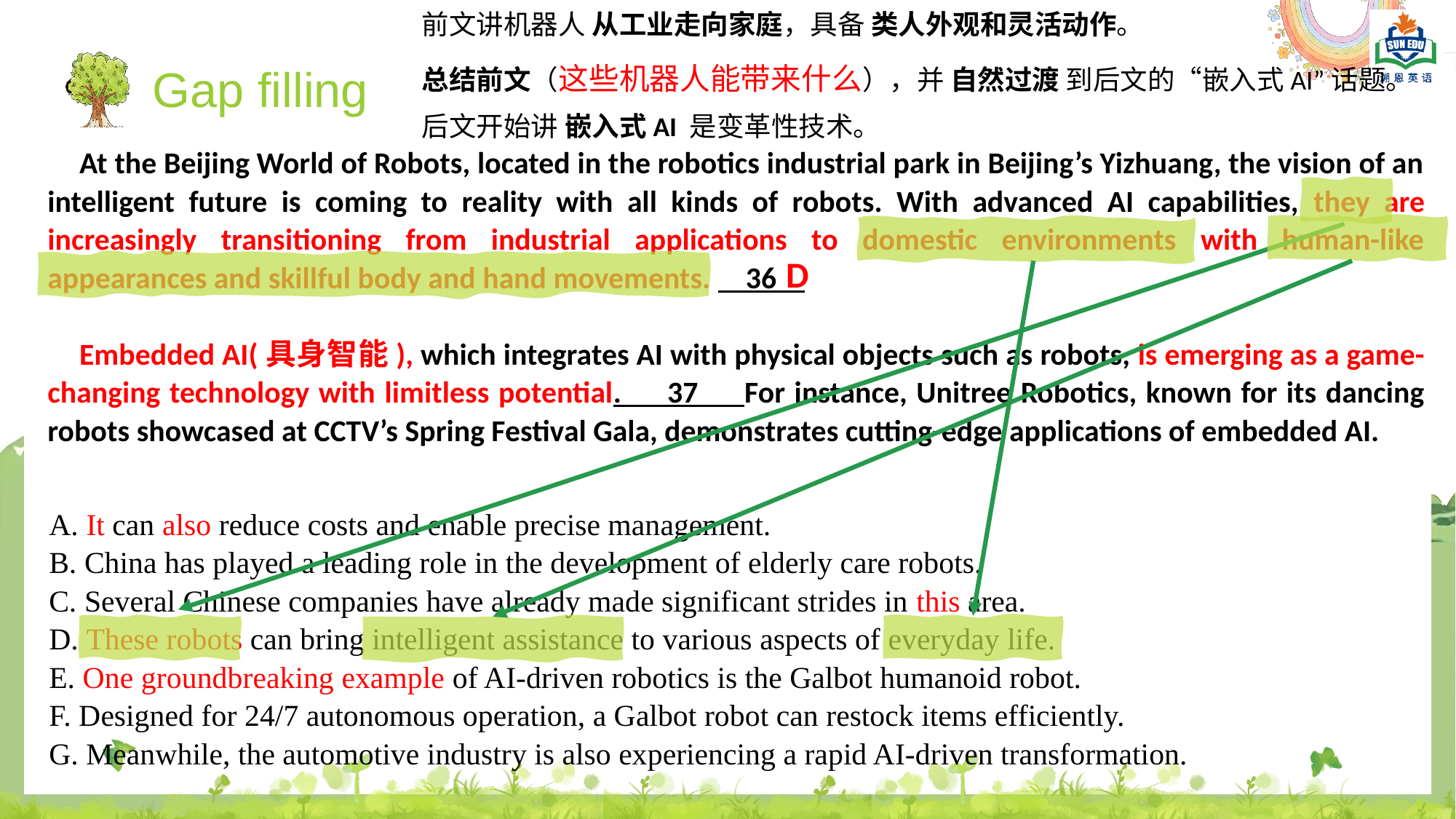

前文讲机器人 从工业走向家庭，具备 类人外观和灵活动作。
总结前文（这些机器人能带来什么），并 自然过渡 到后文的“嵌入式AI”话题。
Gap filling
后文开始讲 嵌入式AI 是变革性技术。
At the Beijing World of Robots, located in the robotics industrial park in Beijing’s Yizhuang, the vision of an intelligent future is coming to reality with all kinds of robots. With advanced AI capabilities, they are increasingly transitioning from industrial applications to domestic environments with human-like appearances and skillful body and hand movements.     36

Embedded AI(具身智能), which integrates AI with physical objects such as robots, is emerging as a game-changing technology with limitless potential.     37     For instance, Unitree Robotics, known for its dancing robots showcased at CCTV’s Spring Festival Gala, demonstrates cutting-edge applications of embedded AI.

D

A. It can also reduce costs and enable precise management.
B. China has played a leading role in the development of elderly care robots.
C. Several Chinese companies have already made significant strides in this area.
D. These robots can bring intelligent assistance to various aspects of everyday life.
E. One groundbreaking example of AI-driven robotics is the Galbot humanoid robot.
F. Designed for 24/7 autonomous operation, a Galbot robot can restock items efficiently.
G. Meanwhile, the automotive industry is also experiencing a rapid AI-driven transformation.